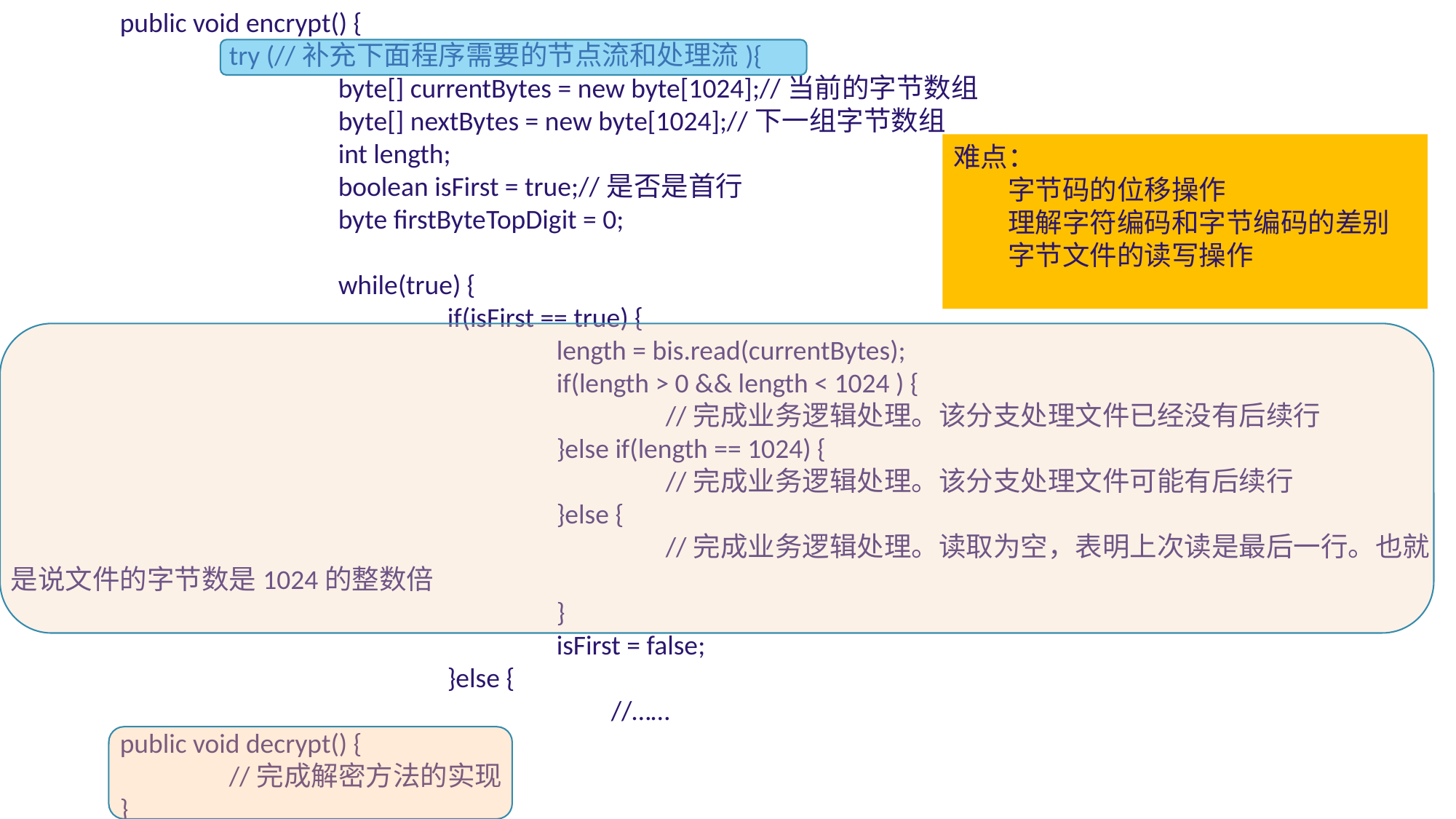

public void encrypt() {
		try (//补充下面程序需要的节点流和处理流){
			byte[] currentBytes = new byte[1024];//当前的字节数组
			byte[] nextBytes = new byte[1024];//下一组字节数组
			int length;
			boolean isFirst = true;//是否是首行
			byte firstByteTopDigit = 0;

			while(true) {
				if(isFirst == true) {
					length = bis.read(currentBytes);
					if(length > 0 && length < 1024 ) {
						//完成业务逻辑处理。该分支处理文件已经没有后续行
					}else if(length == 1024) {
						//完成业务逻辑处理。该分支处理文件可能有后续行
					}else {
						//完成业务逻辑处理。读取为空，表明上次读是最后一行。也就是说文件的字节数是1024的整数倍
					}
					isFirst = false;
				}else {
					//……
	public void decrypt() {
		//完成解密方法的实现
	}

难点：
字节码的位移操作
理解字符编码和字节编码的差别
字节文件的读写操作